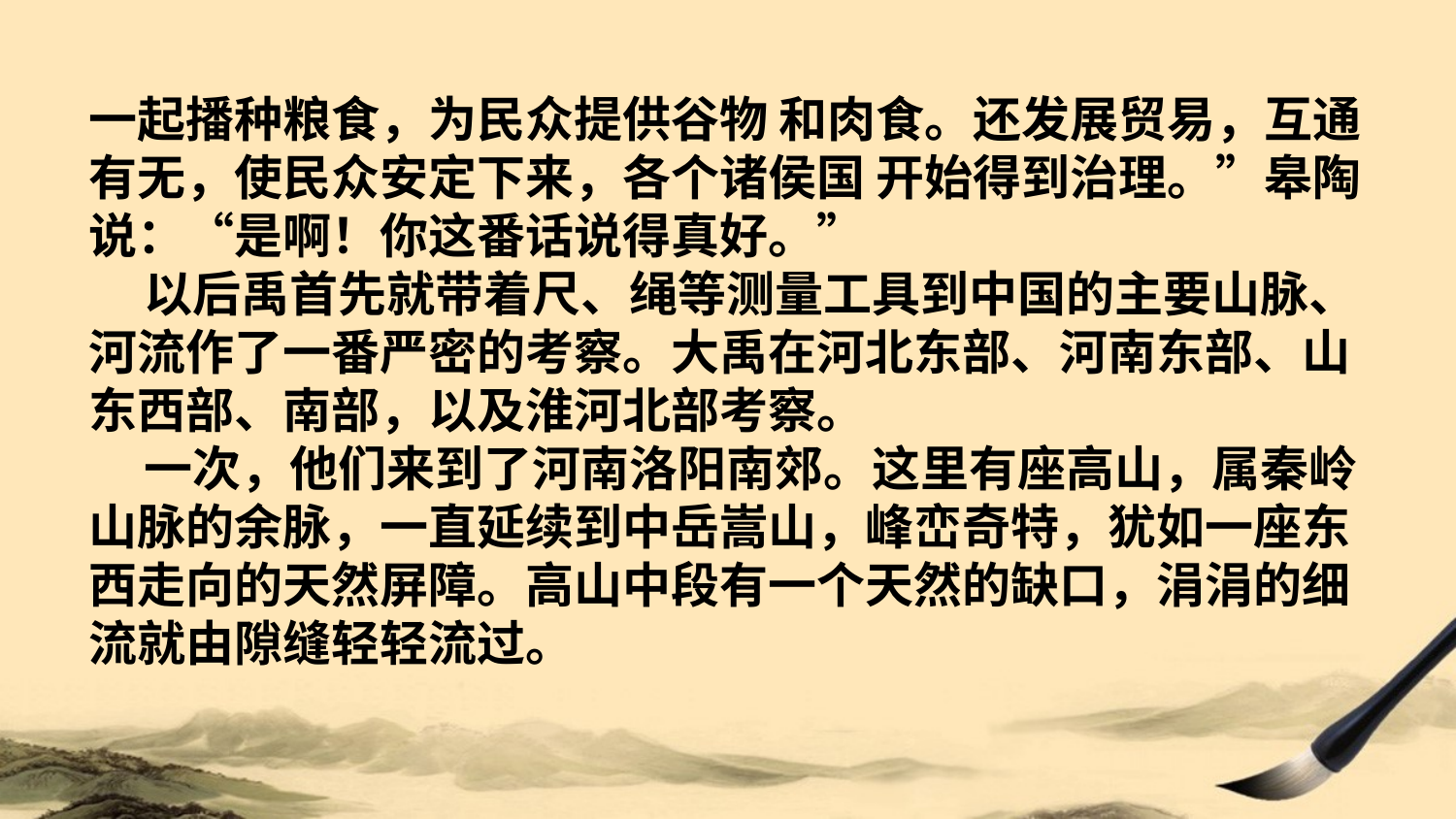

一起播种粮食，为民众提供谷物 和肉食。还发展贸易，互通有无，使民众安定下来，各个诸侯国 开始得到治理。”皋陶说：“是啊！你这番话说得真好。”
    以后禹首先就带着尺、绳等测量工具到中国的主要山脉、河流作了一番严密的考察。大禹在河北东部、河南东部、山东西部、南部，以及淮河北部考察。
    一次，他们来到了河南洛阳南郊。这里有座高山，属秦岭山脉的余脉，一直延续到中岳嵩山，峰峦奇特，犹如一座东西走向的天然屏障。高山中段有一个天然的缺口，涓涓的细流就由隙缝轻轻流过。